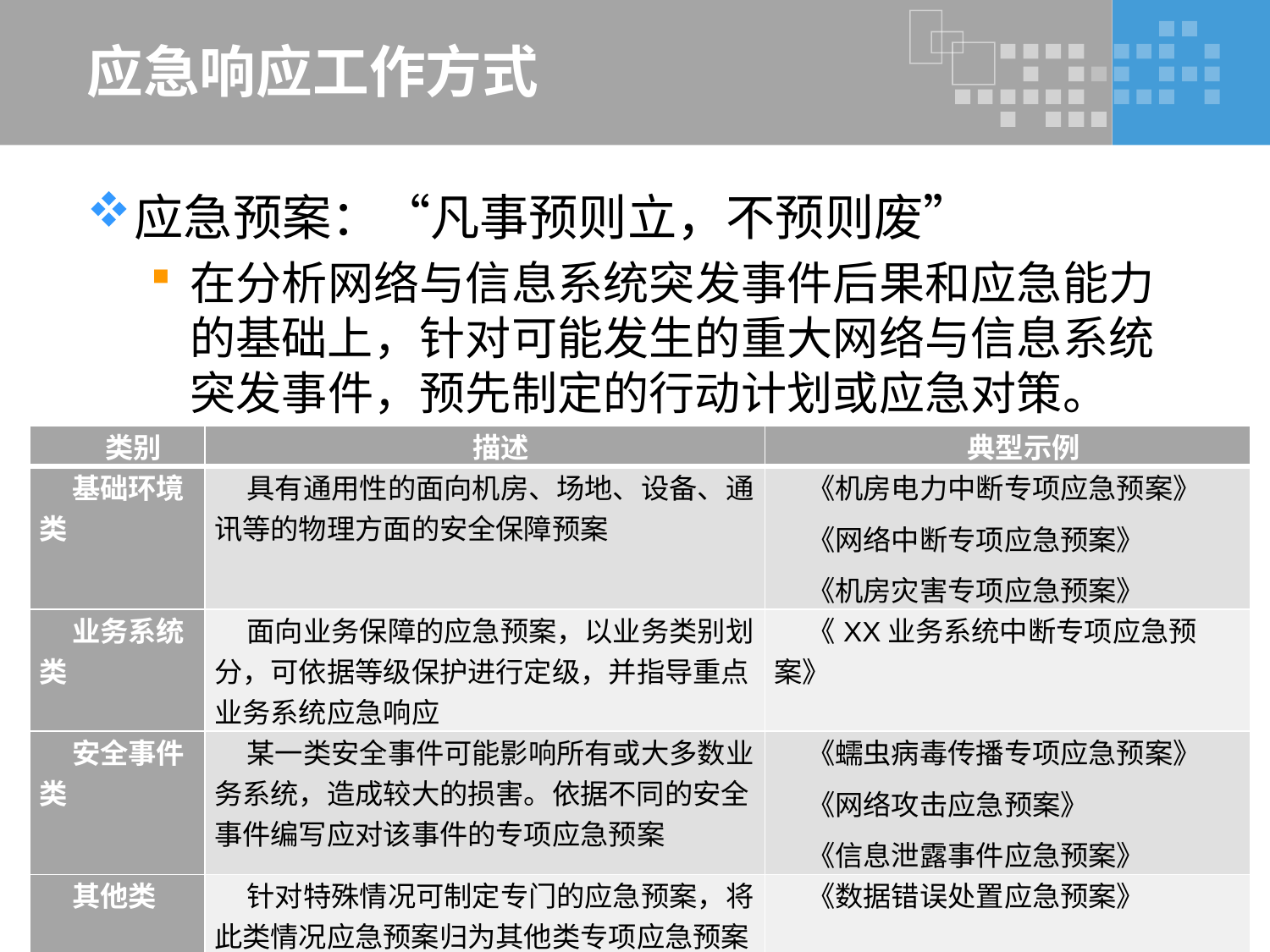

# 应急响应工作方式
应急预案：“凡事预则立，不预则废”
在分析网络与信息系统突发事件后果和应急能力的基础上，针对可能发生的重大网络与信息系统突发事件，预先制定的行动计划或应急对策。

| 类别 | 描述 | 典型示例 |
| --- | --- | --- |
| 基础环境类 | 具有通用性的面向机房、场地、设备、通讯等的物理方面的安全保障预案 | 《机房电力中断专项应急预案》 《网络中断专项应急预案》 《机房灾害专项应急预案》 |
| 业务系统类 | 面向业务保障的应急预案，以业务类别划分，可依据等级保护进行定级，并指导重点业务系统应急响应 | 《XX业务系统中断专项应急预案》 |
| 安全事件类 | 某一类安全事件可能影响所有或大多数业务系统，造成较大的损害。依据不同的安全事件编写应对该事件的专项应急预案 | 《蠕虫病毒传播专项应急预案》 《网络攻击应急预案》 《信息泄露事件应急预案》 |
| 其他类 | 针对特殊情况可制定专门的应急预案，将此类情况应急预案归为其他类专项应急预案 | 《数据错误处置应急预案》 |
28